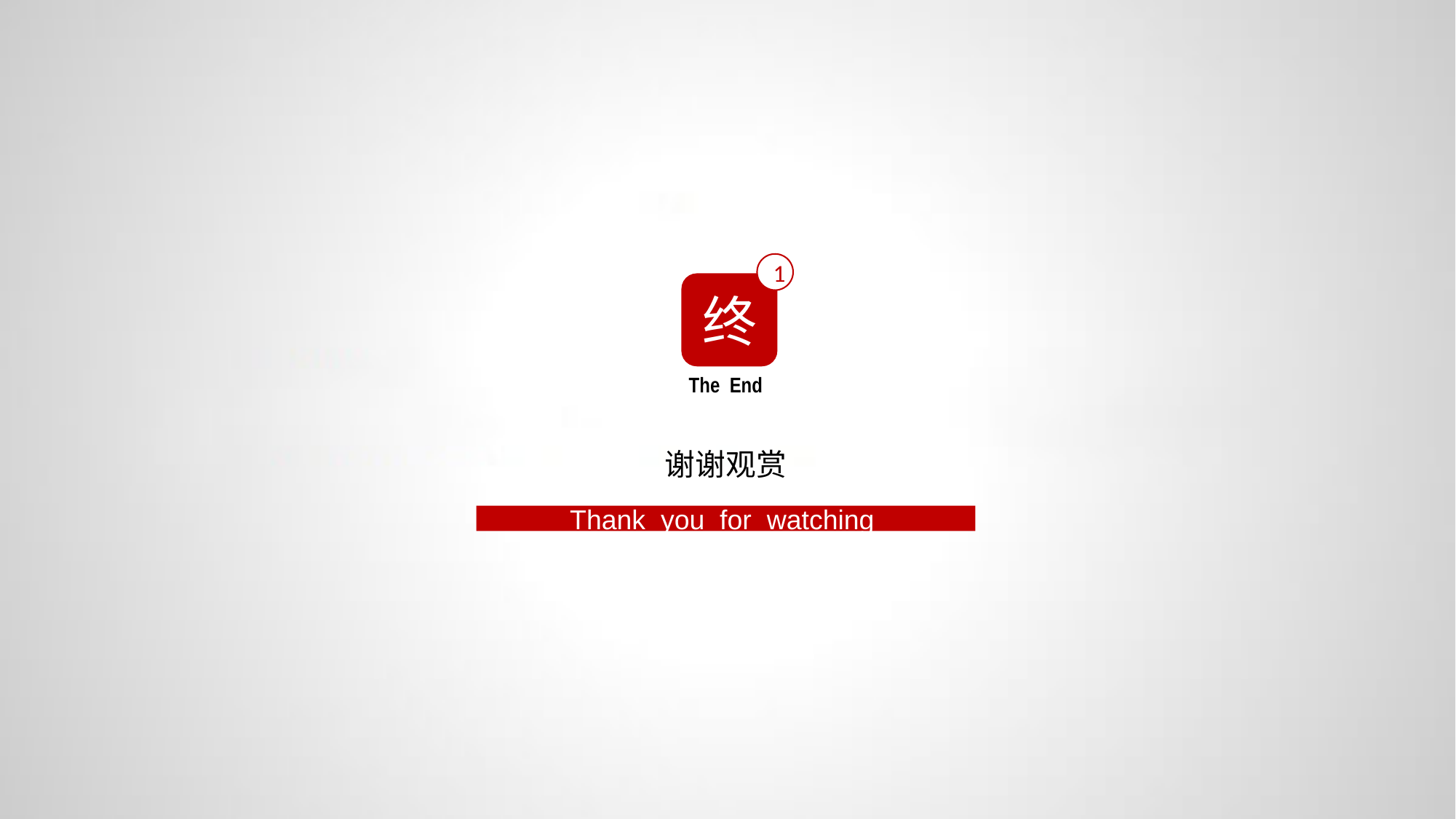

1
终
The  End
谢谢观赏
Thank  you  for  watching